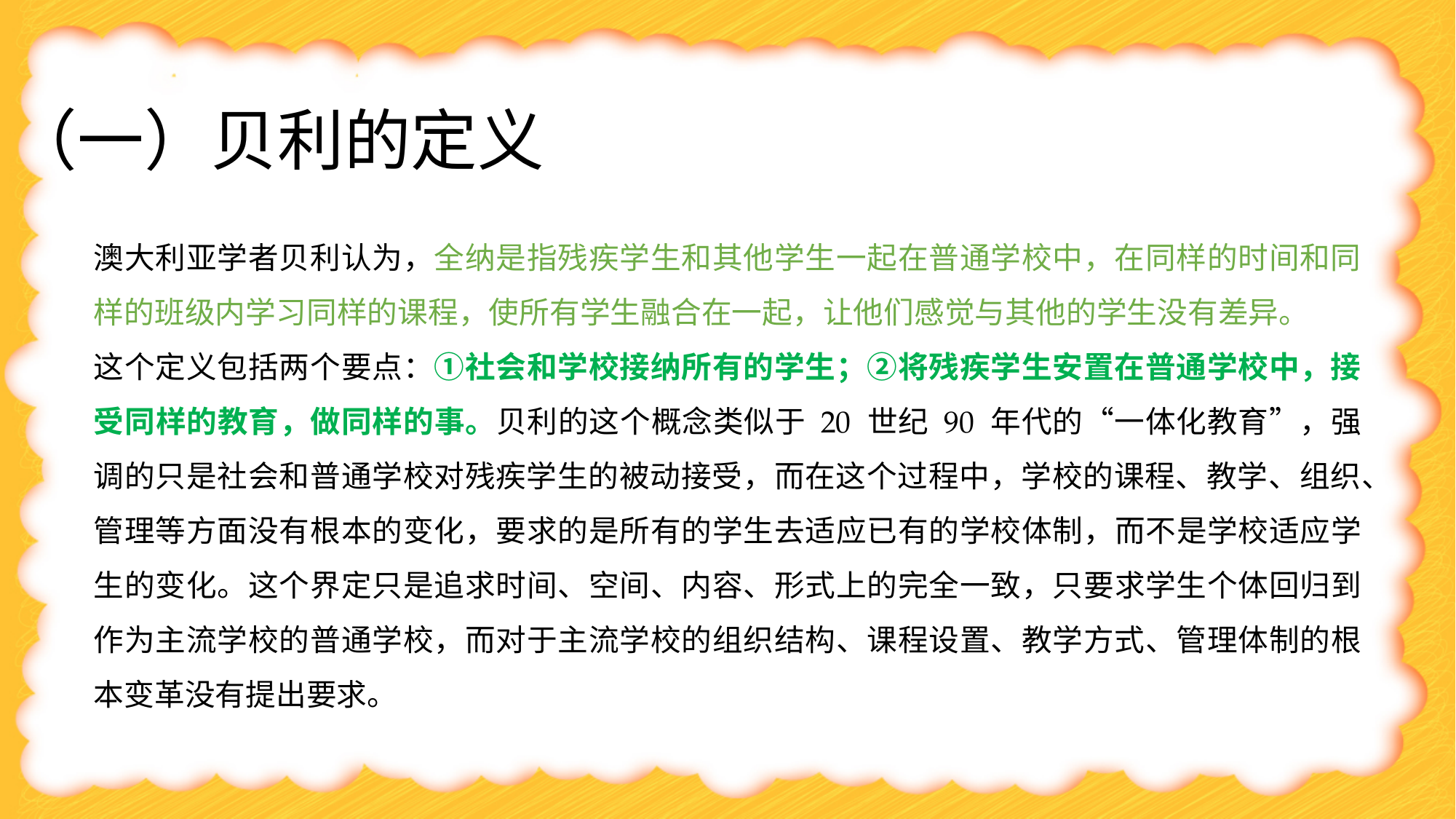

# （一）贝利的定义
澳大利亚学者贝利认为，全纳是指残疾学生和其他学生一起在普通学校中，在同样的时间和同样的班级内学习同样的课程，使所有学生融合在一起，让他们感觉与其他的学生没有差异。
这个定义包括两个要点：①社会和学校接纳所有的学生；②将残疾学生安置在普通学校中，接受同样的教育，做同样的事。贝利的这个概念类似于 20 世纪 90 年代的“一体化教育”，强调的只是社会和普通学校对残疾学生的被动接受，而在这个过程中，学校的课程、教学、组织、管理等方面没有根本的变化，要求的是所有的学生去适应已有的学校体制，而不是学校适应学生的变化。这个界定只是追求时间、空间、内容、形式上的完全一致，只要求学生个体回归到作为主流学校的普通学校，而对于主流学校的组织结构、课程设置、教学方式、管理体制的根本变革没有提出要求。